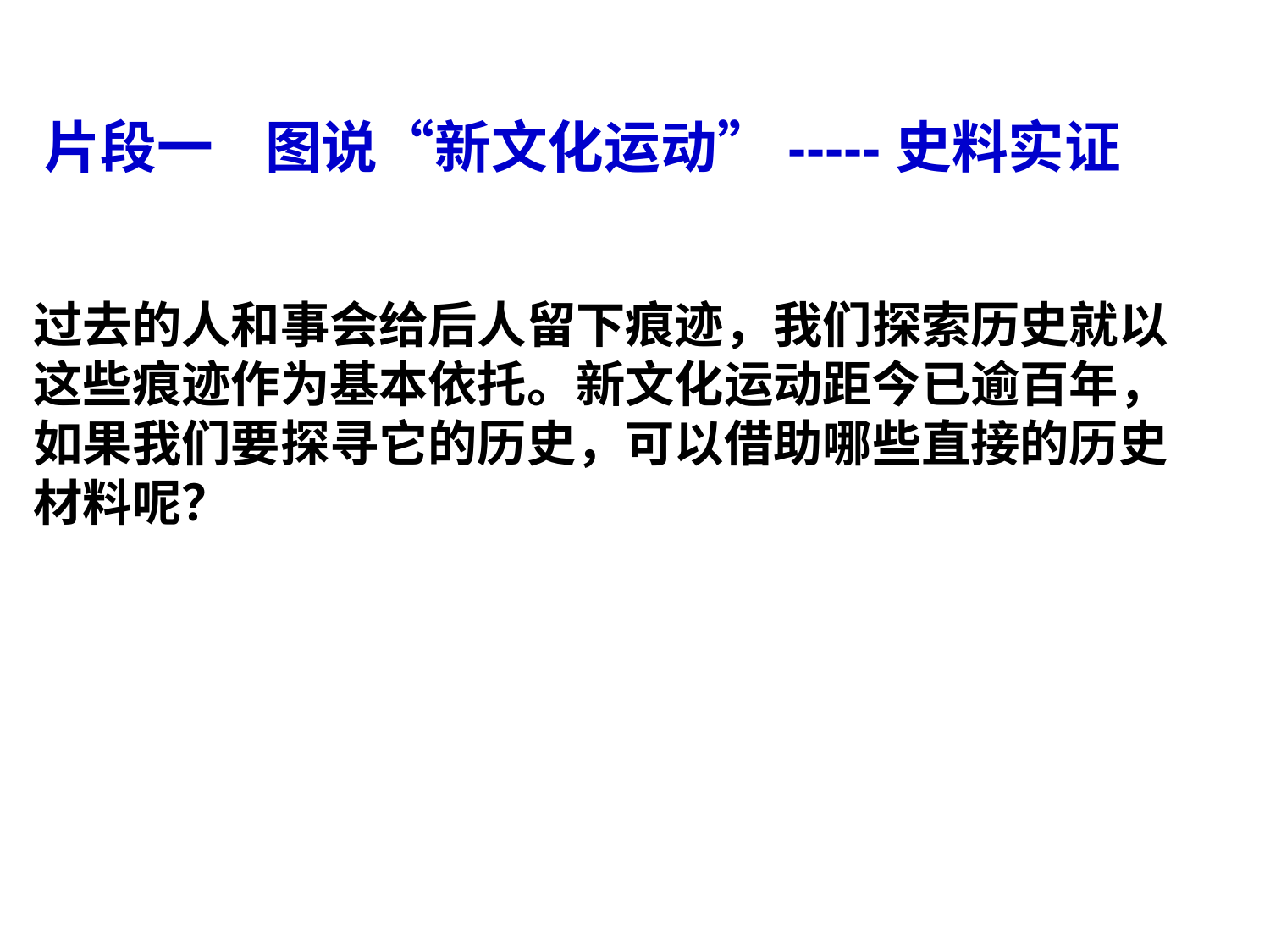

片段一    图说“新文化运动”-----史料实证
过去的人和事会给后人留下痕迹，我们探索历史就以这些痕迹作为基本依托。新文化运动距今已逾百年，如果我们要探寻它的历史，可以借助哪些直接的历史材料呢？